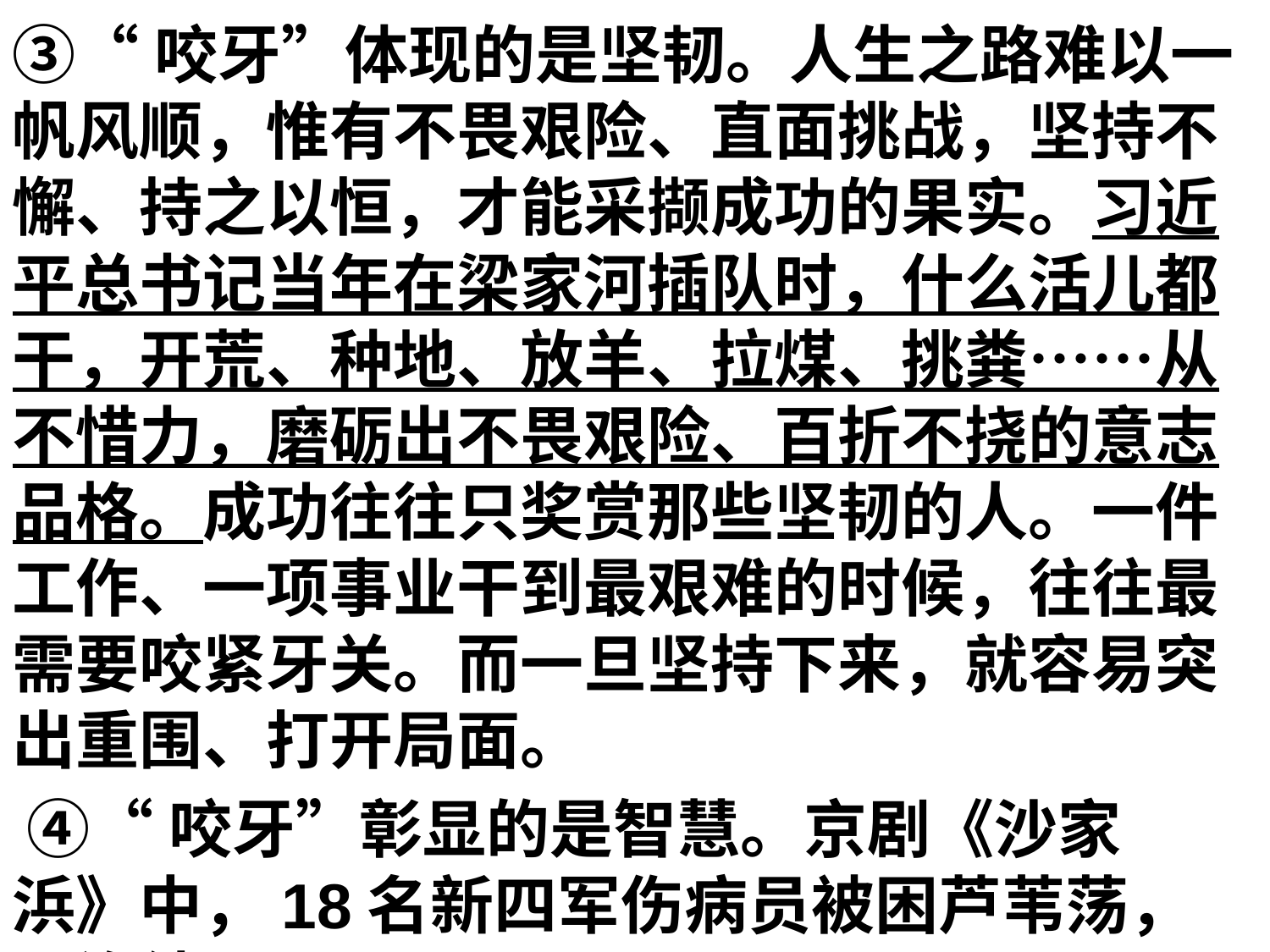

③“咬牙”体现的是坚韧。人生之路难以一帆风顺，惟有不畏艰险、直面挑战，坚持不懈、持之以恒，才能采撷成功的果实。习近平总书记当年在梁家河插队时，什么活儿都干，开荒、种地、放羊、拉煤、挑粪……从不惜力，磨砺出不畏艰险、百折不挠的意志品格。成功往往只奖赏那些坚韧的人。一件工作、一项事业干到最艰难的时候，往往最需要咬紧牙关。而一旦坚持下来，就容易突出重围、打开局面。
 ④“咬牙”彰显的是智慧。京剧《沙家浜》中，18名新四军伤病员被困芦苇荡，因连续